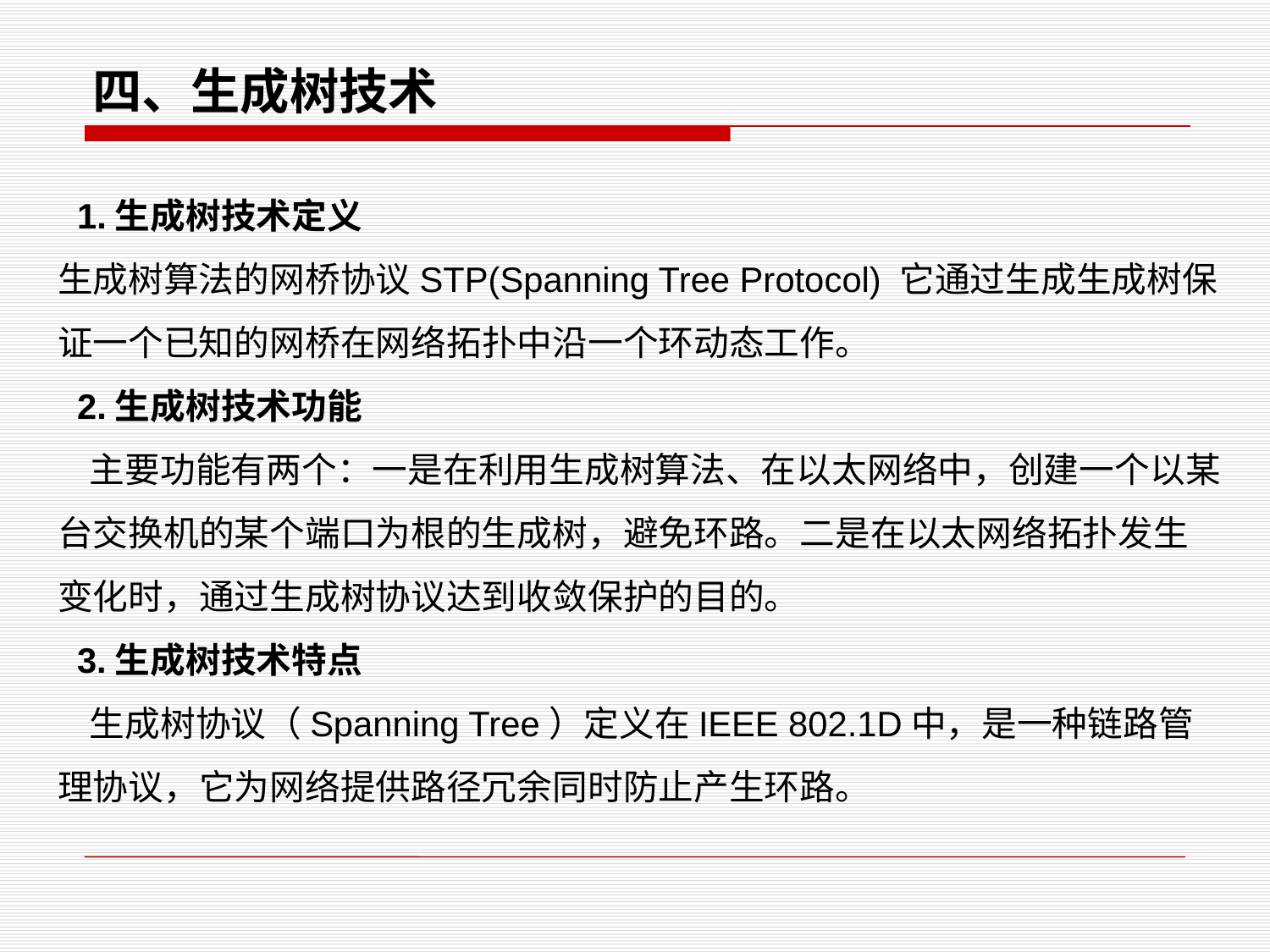

四、生成树技术
  1.生成树技术定义
生成树算法的网桥协议STP(Spanning Tree Protocol) 它通过生成生成树保证一个已知的网桥在网络拓扑中沿一个环动态工作。
  2.生成树技术功能
   主要功能有两个：一是在利用生成树算法、在以太网络中，创建一个以某台交换机的某个端口为根的生成树，避免环路。二是在以太网络拓扑发生变化时，通过生成树协议达到收敛保护的目的。
  3.生成树技术特点
   生成树协议（Spanning Tree）定义在IEEE 802.1D中，是一种链路管理协议，它为网络提供路径冗余同时防止产生环路。
110